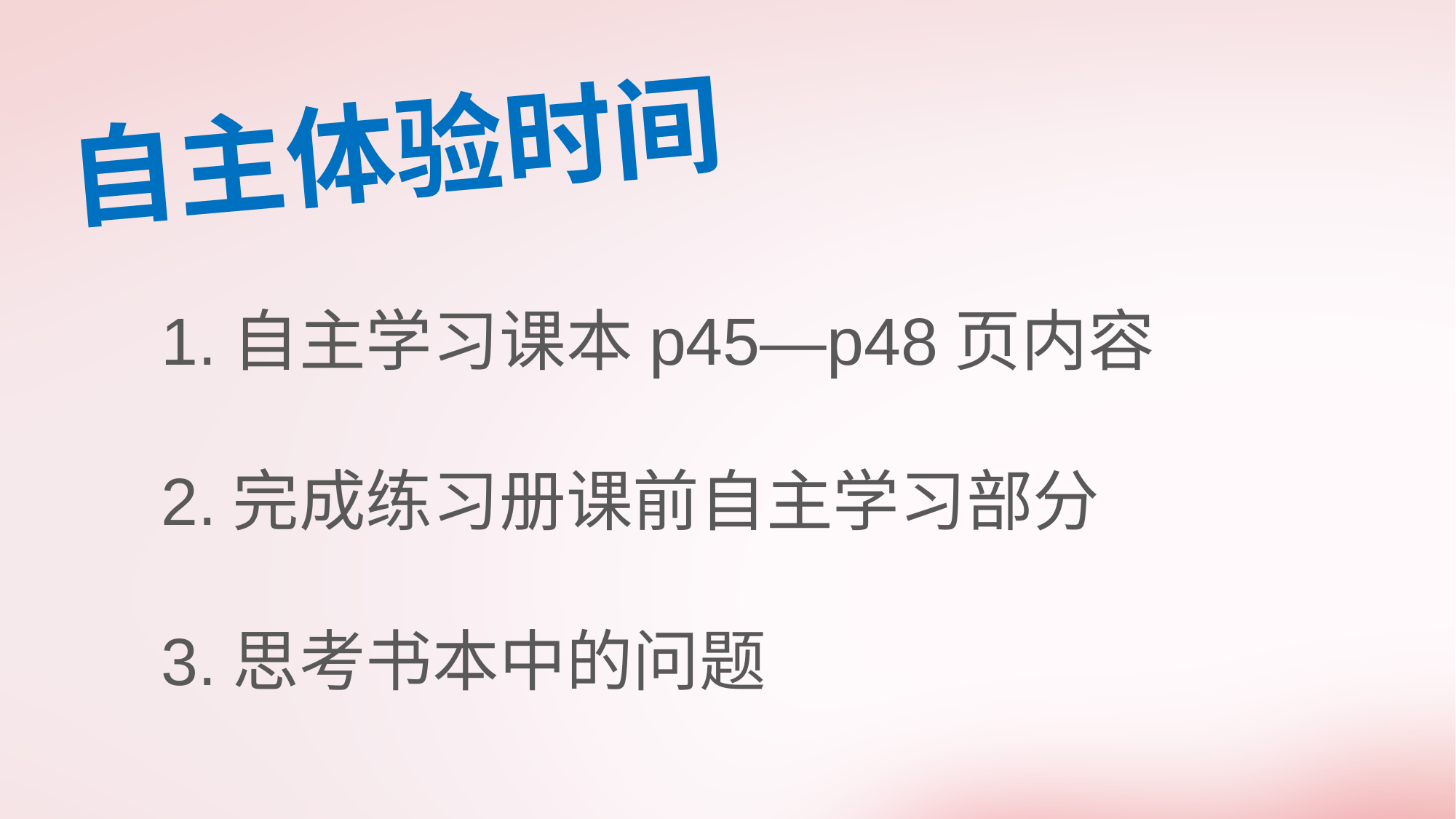

自主体验时间

1.自主学习课本p45—p48页内容

2.完成练习册课前自主学习部分

3.思考书本中的问题